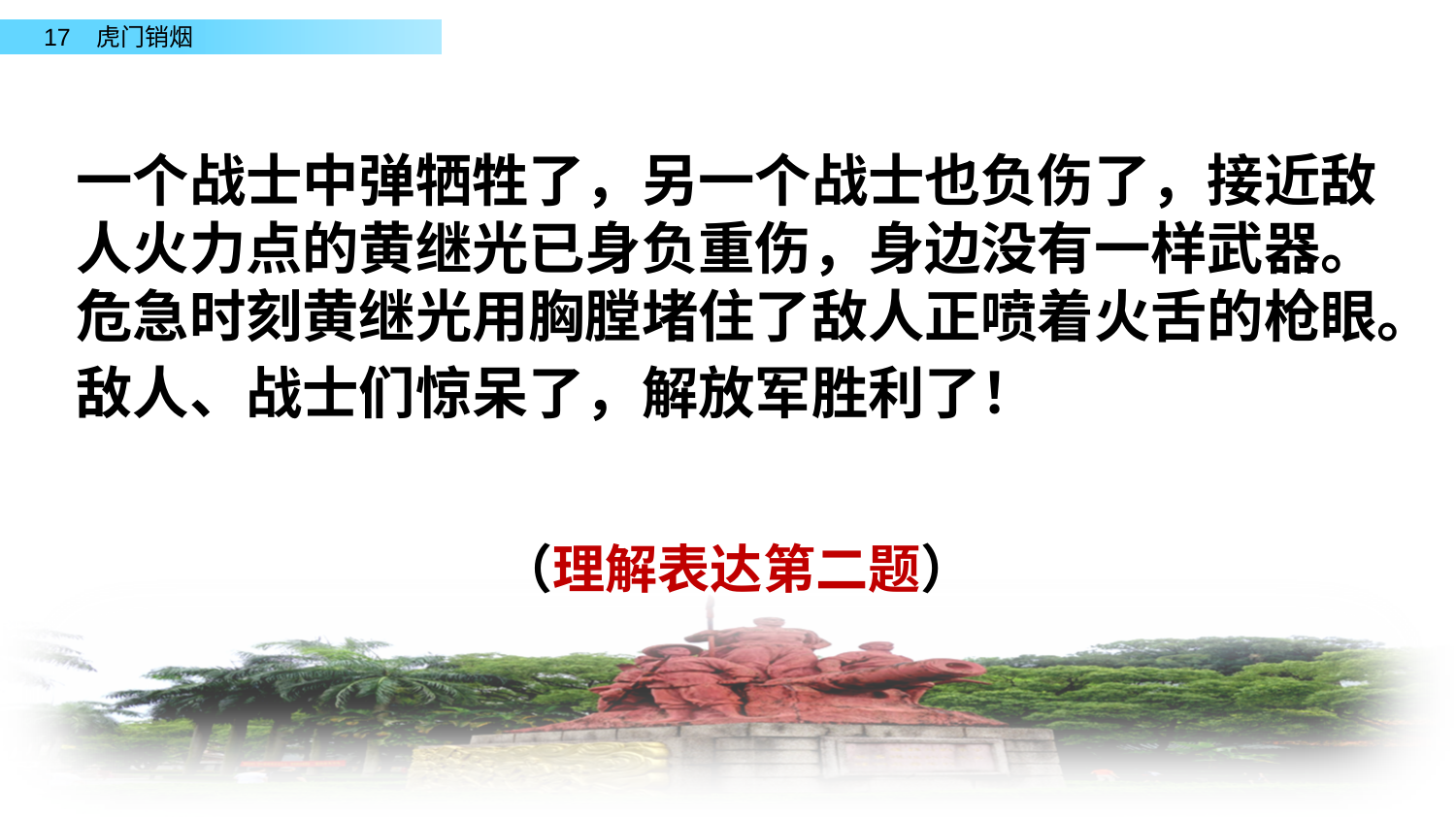

一个战士中弹牺牲了，另一个战士也负伤了，接近敌人火力点的黄继光已身负重伤，身边没有一样武器。危急时刻黄继光用胸膛堵住了敌人正喷着火舌的枪眼。敌人、战士们惊呆了，解放军胜利了！
（理解表达第二题）